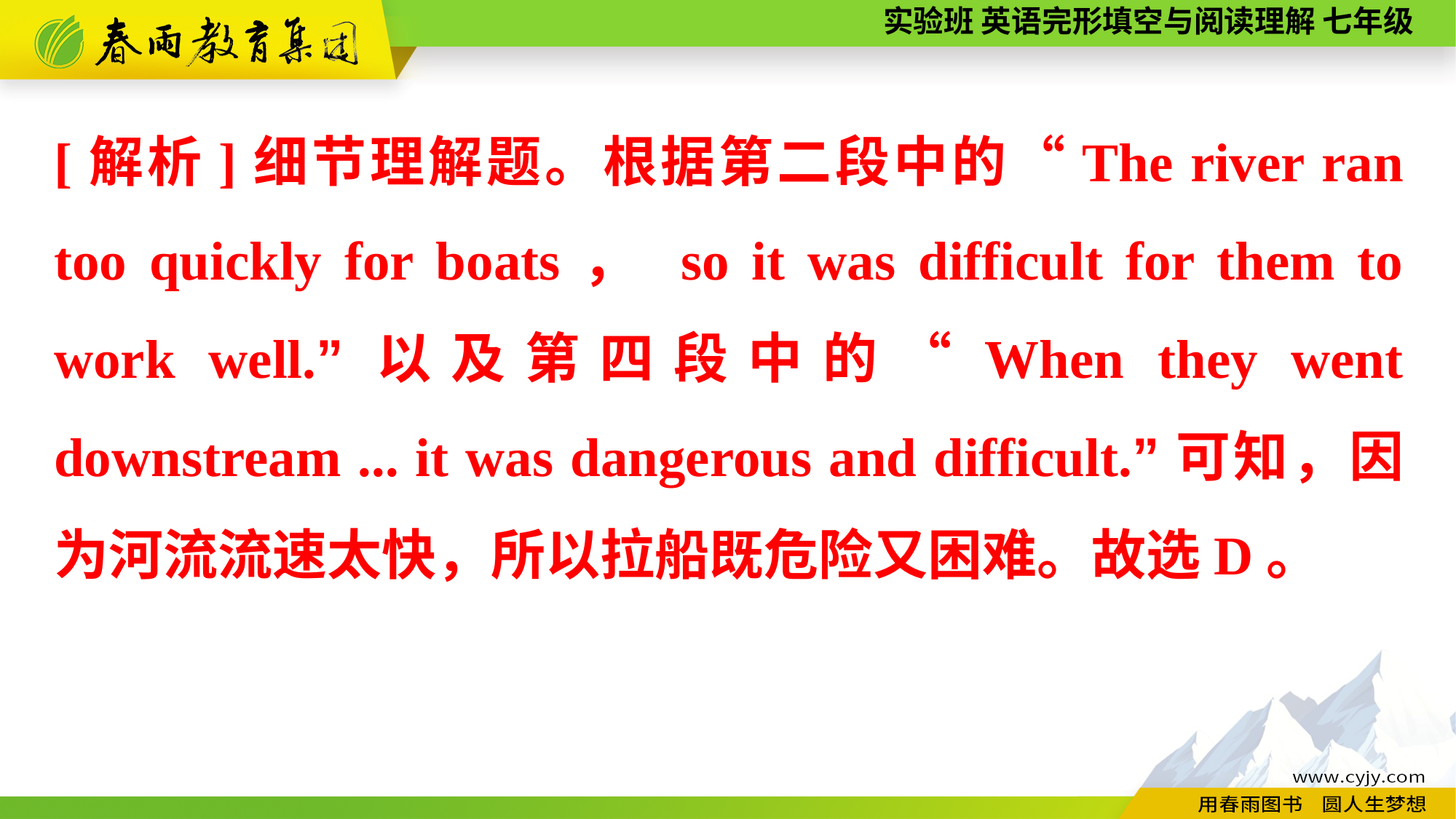

[解析]细节理解题。根据第二段中的“The river ran too quickly for boats， so it was difficult for them to work well.”以及第四段中的“When they went downstream ... it was dangerous and difficult.”可知，因为河流流速太快，所以拉船既危险又困难。故选D。